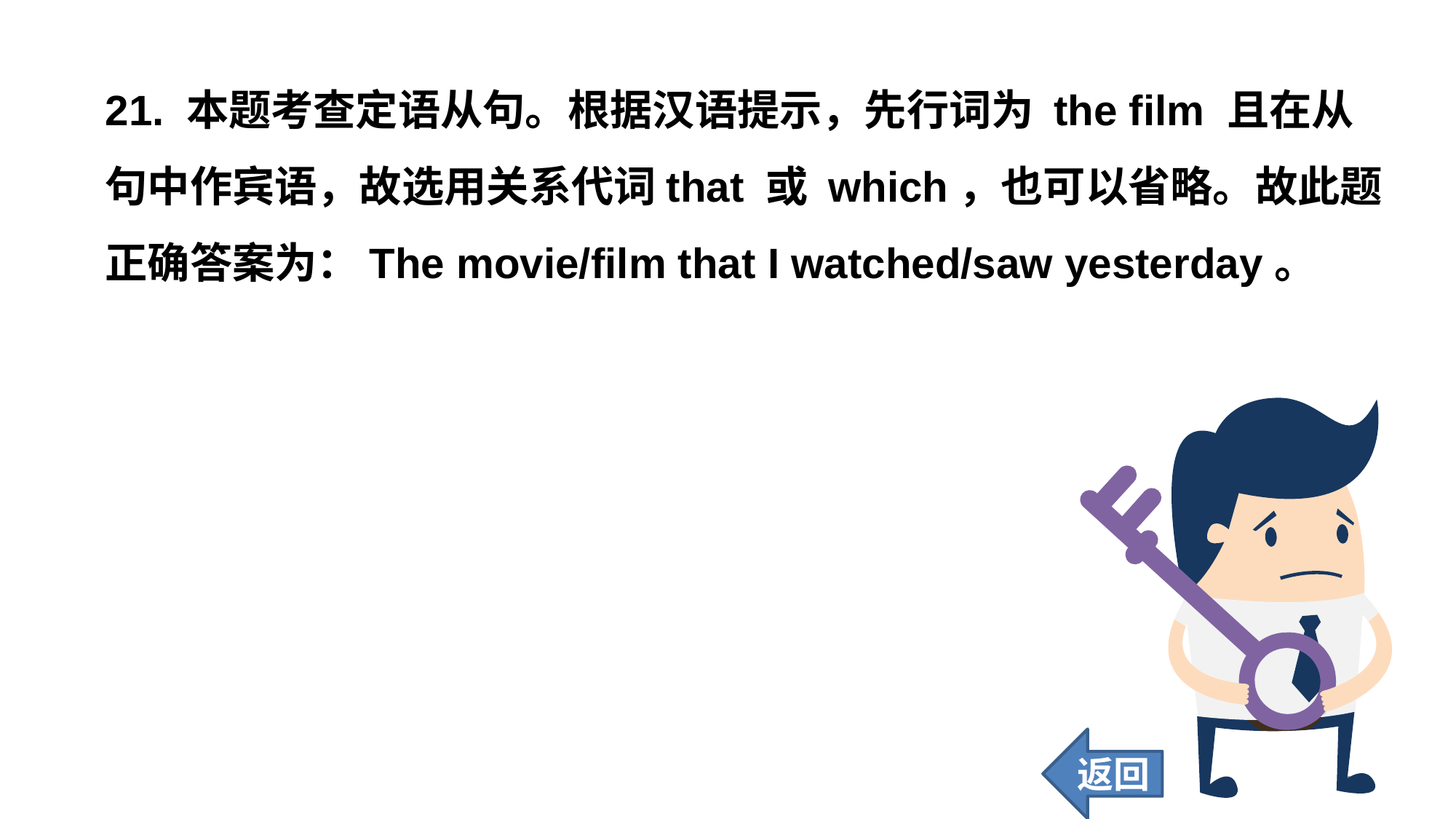

21. 本题考查定语从句。根据汉语提示，先行词为 the film 且在从句中作宾语，故选用关系代词that 或 which，也可以省略。故此题正确答案为：The movie/film that I watched/saw yesterday。

返回
165